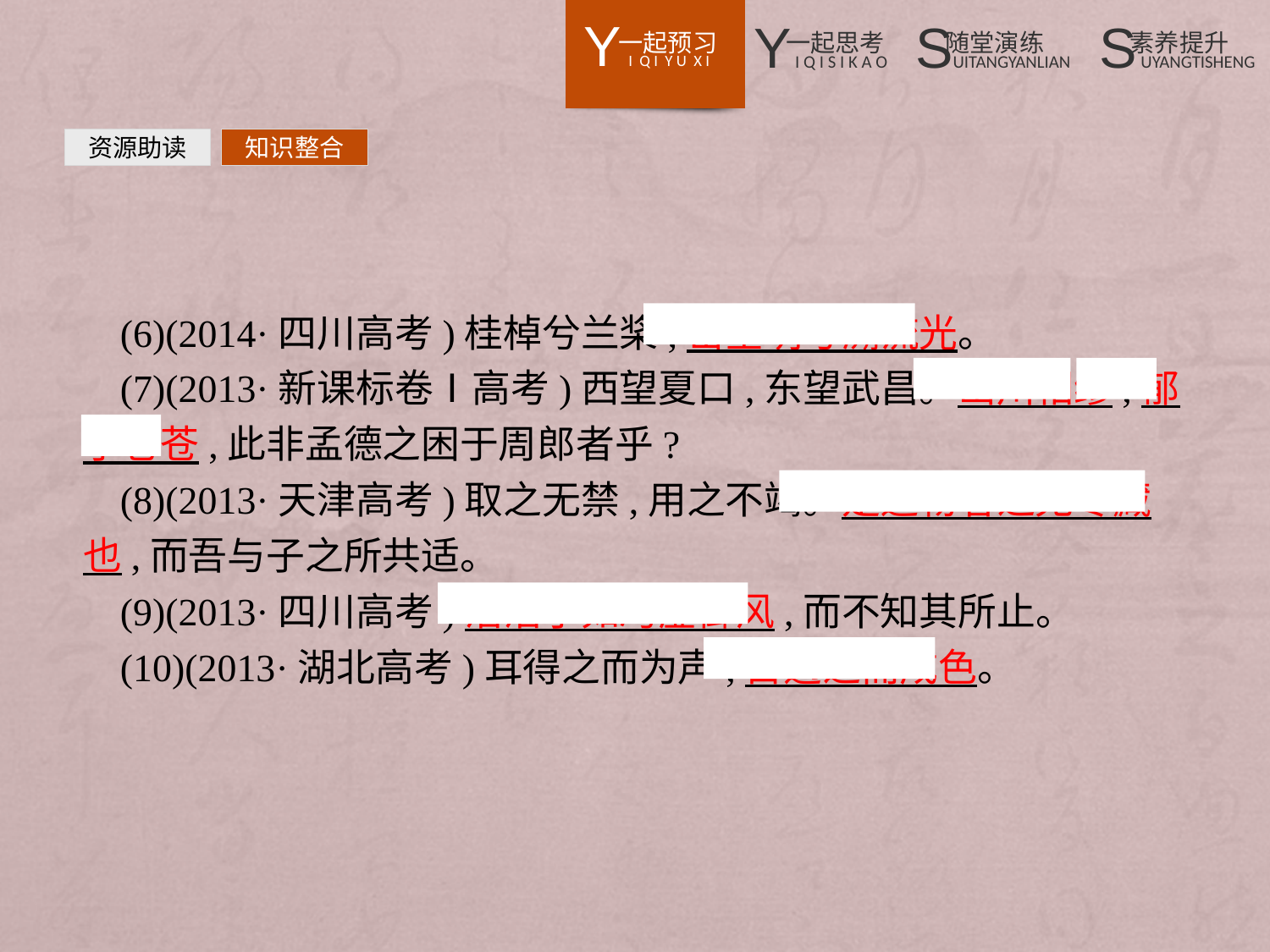

资源助读
知识整合
(6)(2014·四川高考)桂棹兮兰桨,击空明兮溯流光。
(7)(2013·新课标卷Ⅰ高考)西望夏口,东望武昌。山川相缪,郁乎苍苍,此非孟德之困于周郎者乎?
(8)(2013·天津高考)取之无禁,用之不竭。是造物者之无尽藏也,而吾与子之所共适。
(9)(2013·四川高考)浩浩乎如冯虚御风,而不知其所止。
(10)(2013·湖北高考)耳得之而为声,目遇之而成色。